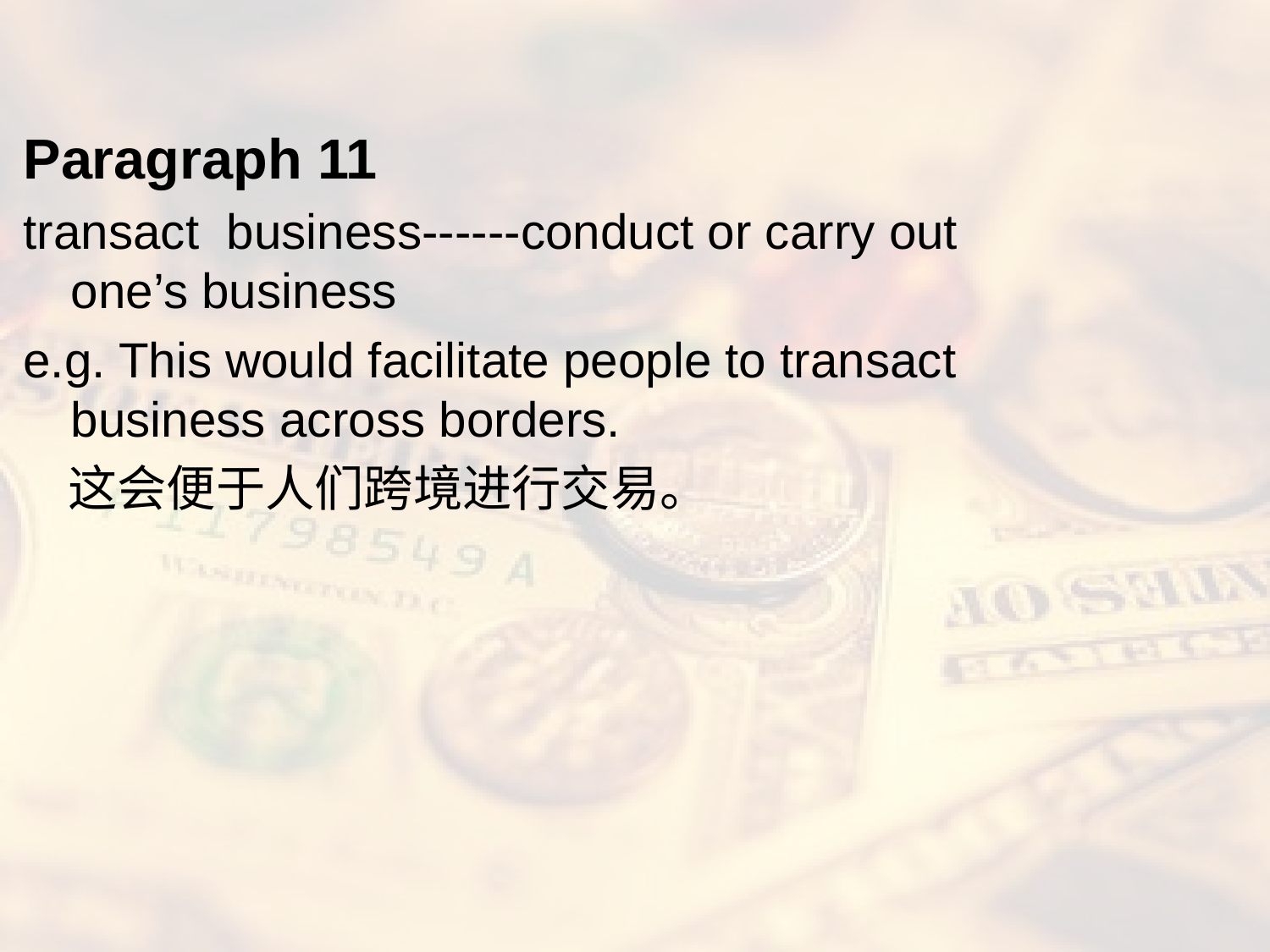

#
Paragraph 11
transact  business------conduct or carry out one’s business
e.g. This would facilitate people to transact business across borders.
   这会便于人们跨境进行交易。